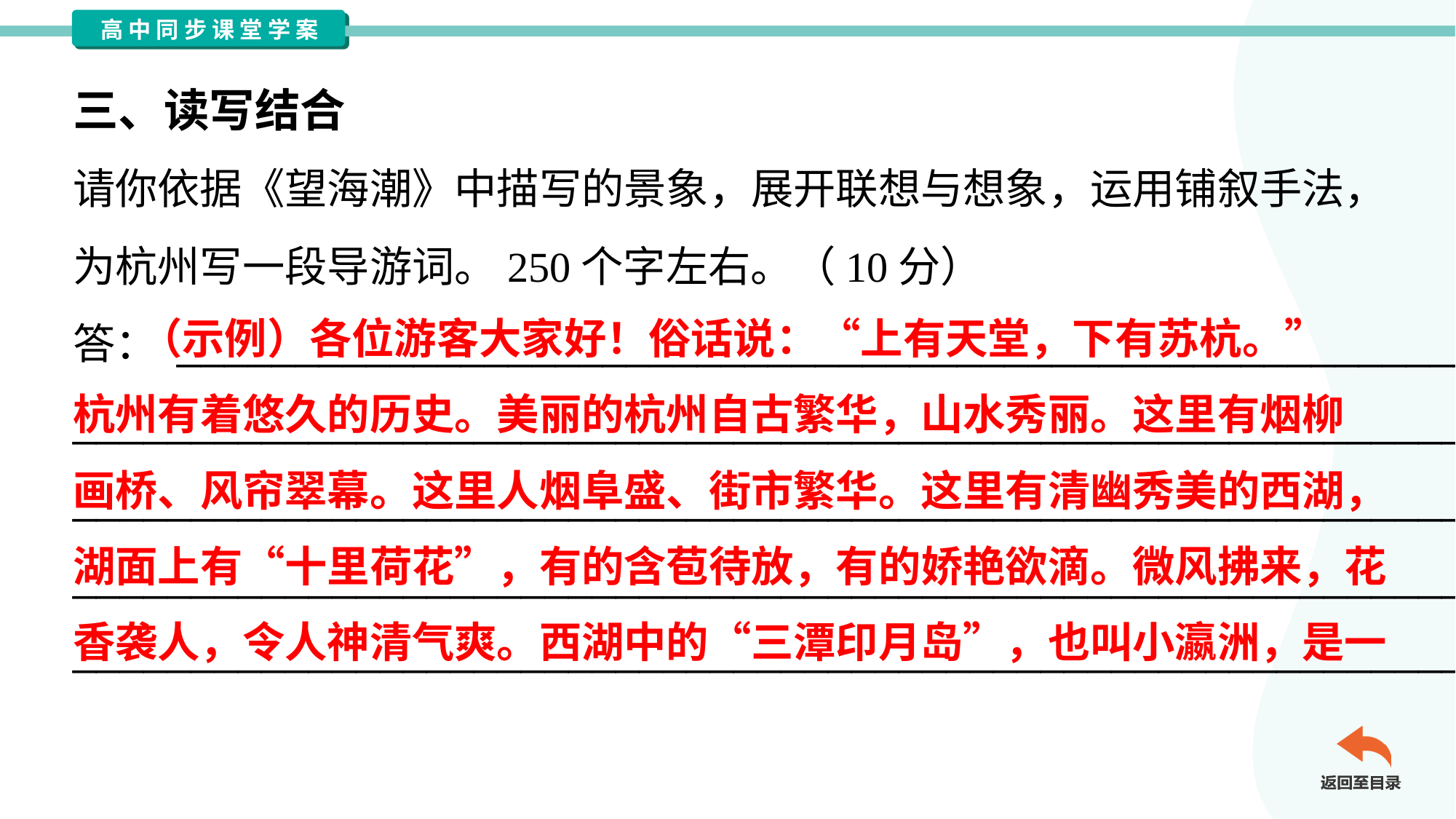

三、读写结合
请你依据《望海潮》中描写的景象，展开联想与想象，运用铺叙手法，
为杭州写一段导游词。250个字左右。（10分）
答： ________________________________________________________
_____________________________________________________________
_____________________________________________________________
_____________________________________________________________
_____________________________________________________________
      （示例）各位游客大家好！俗话说：“上有天堂，下有苏杭。”
杭州有着悠久的历史。美丽的杭州自古繁华，山水秀丽。这里有烟柳
画桥、风帘翠幕。这里人烟阜盛、街市繁华。这里有清幽秀美的西湖，
湖面上有“十里荷花”，有的含苞待放，有的娇艳欲滴。微风拂来，花
香袭人，令人神清气爽。西湖中的“三潭印月岛”，也叫小瀛洲，是一